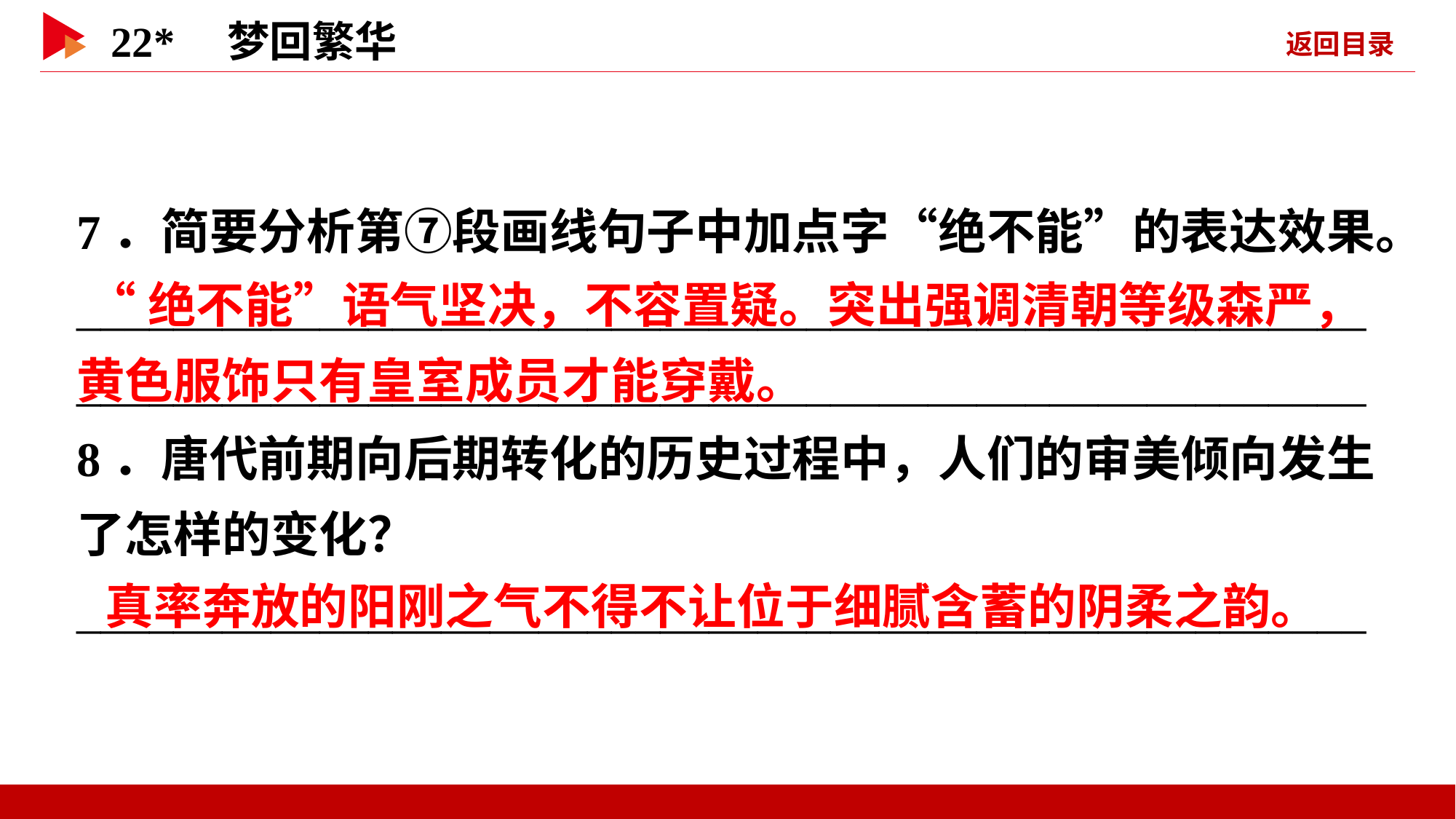

7．简要分析第⑦段画线句子中加点字“绝不能”的表达效果。
__________________________________________________________________________________________________________
8．唐代前期向后期转化的历史过程中，人们的审美倾向发生了怎样的变化？
_____________________________________________________
 “绝不能”语气坚决，不容置疑。突出强调清朝等级森严，黄色服饰只有皇室成员才能穿戴。
 真率奔放的阳刚之气不得不让位于细腻含蓄的阴柔之韵。